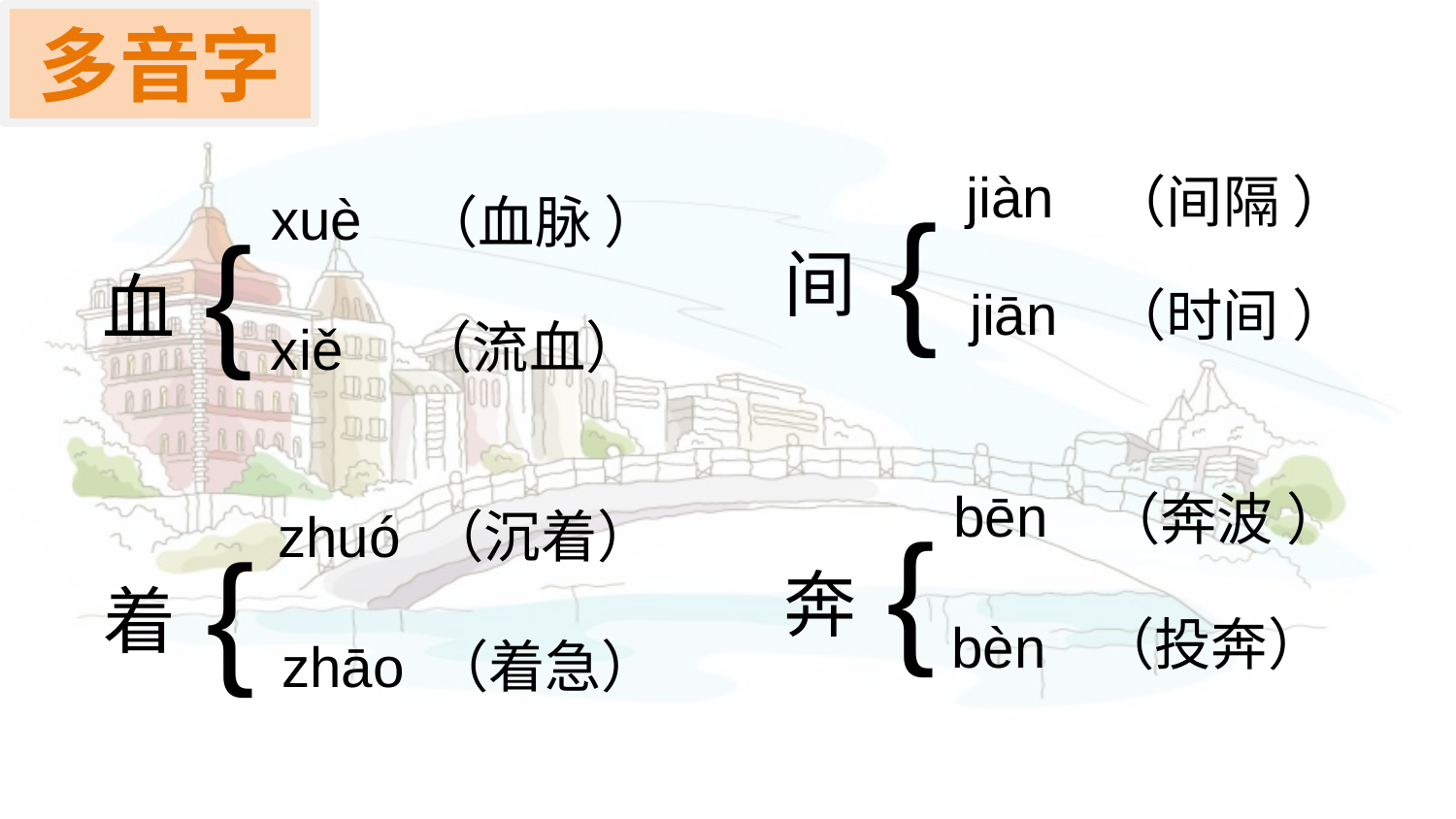

jiàn
（间隔 ）
{
xuè
（血脉 ）
{
间
血
jiān
（时间 ）
（流血）
xiě
bēn
（奔波 ）
zhuó
（沉着）
{
{
奔
着
（投奔）
bèn
zhāo
（着急）